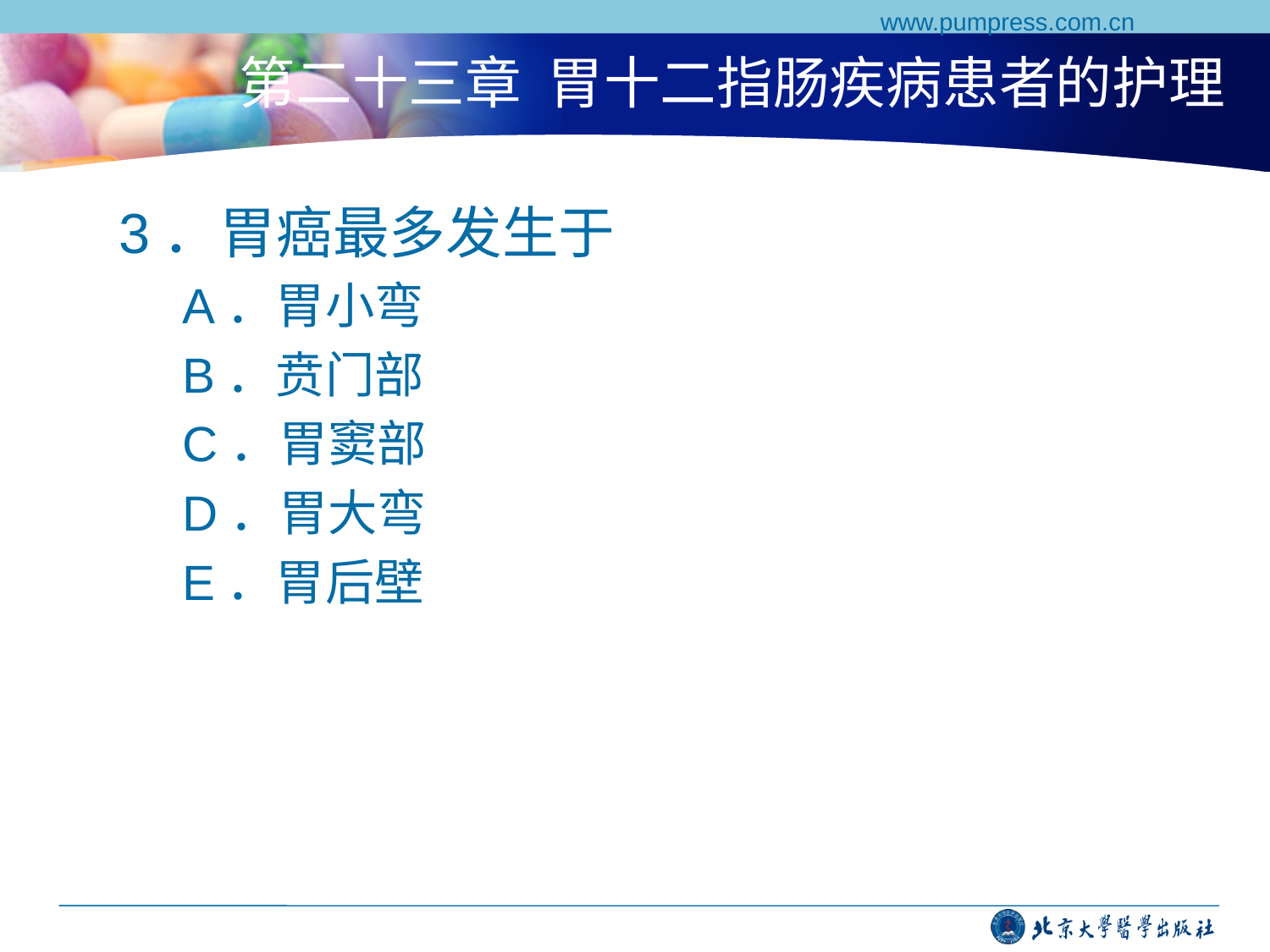

www.pumpress.com.cn
# 第二十三章  胃十二指肠疾病患者的护理
3．胃癌最多发生于
A．胃小弯
B．贲门部
C．胃窦部
D．胃大弯
E．胃后壁